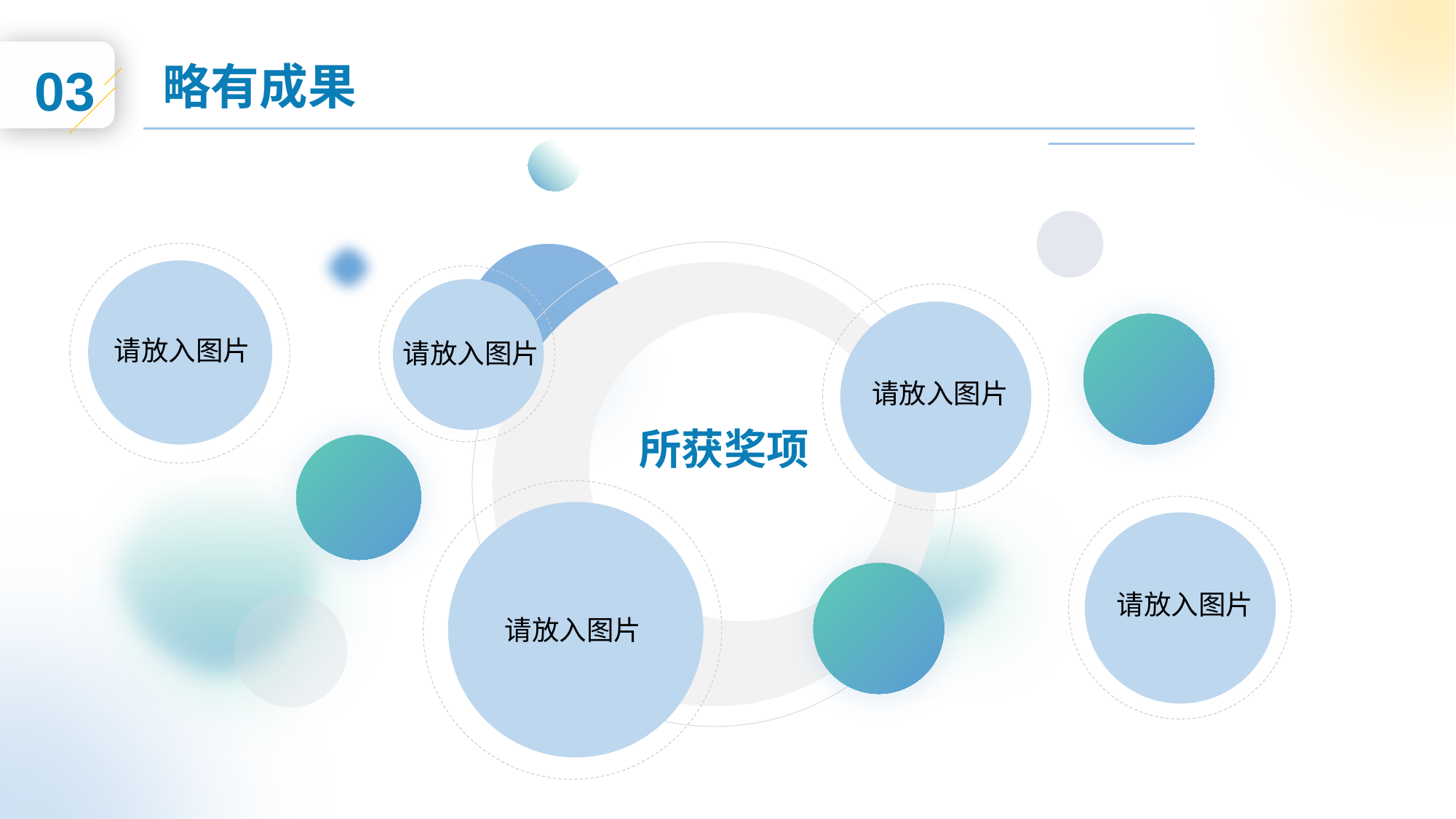

03
略有成果

请放入图片
请放入图片
请放入图片
所获奖项

请放入图片

请放入图片